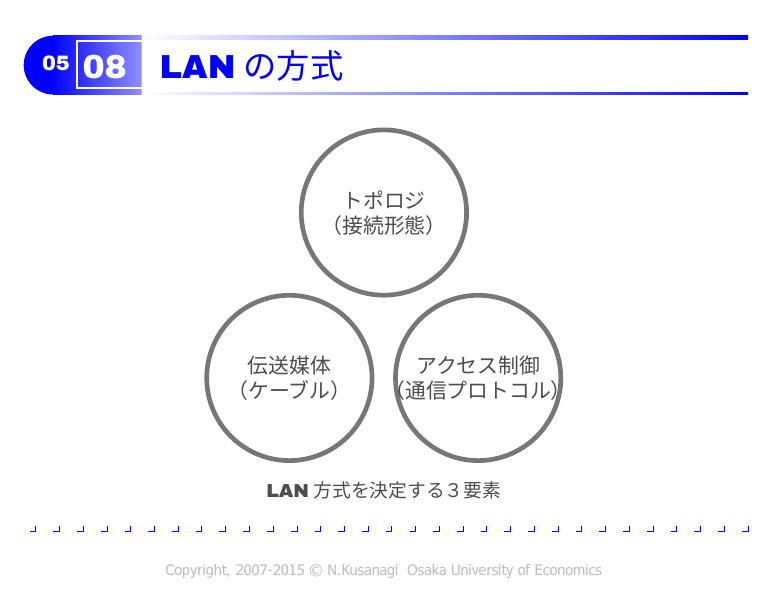

# 08   LANの方式
トポロジ
（接続形態）
伝送媒体
（ケーブル）
アクセス制御
（通信プロトコル）
LAN方式を決定する３要素